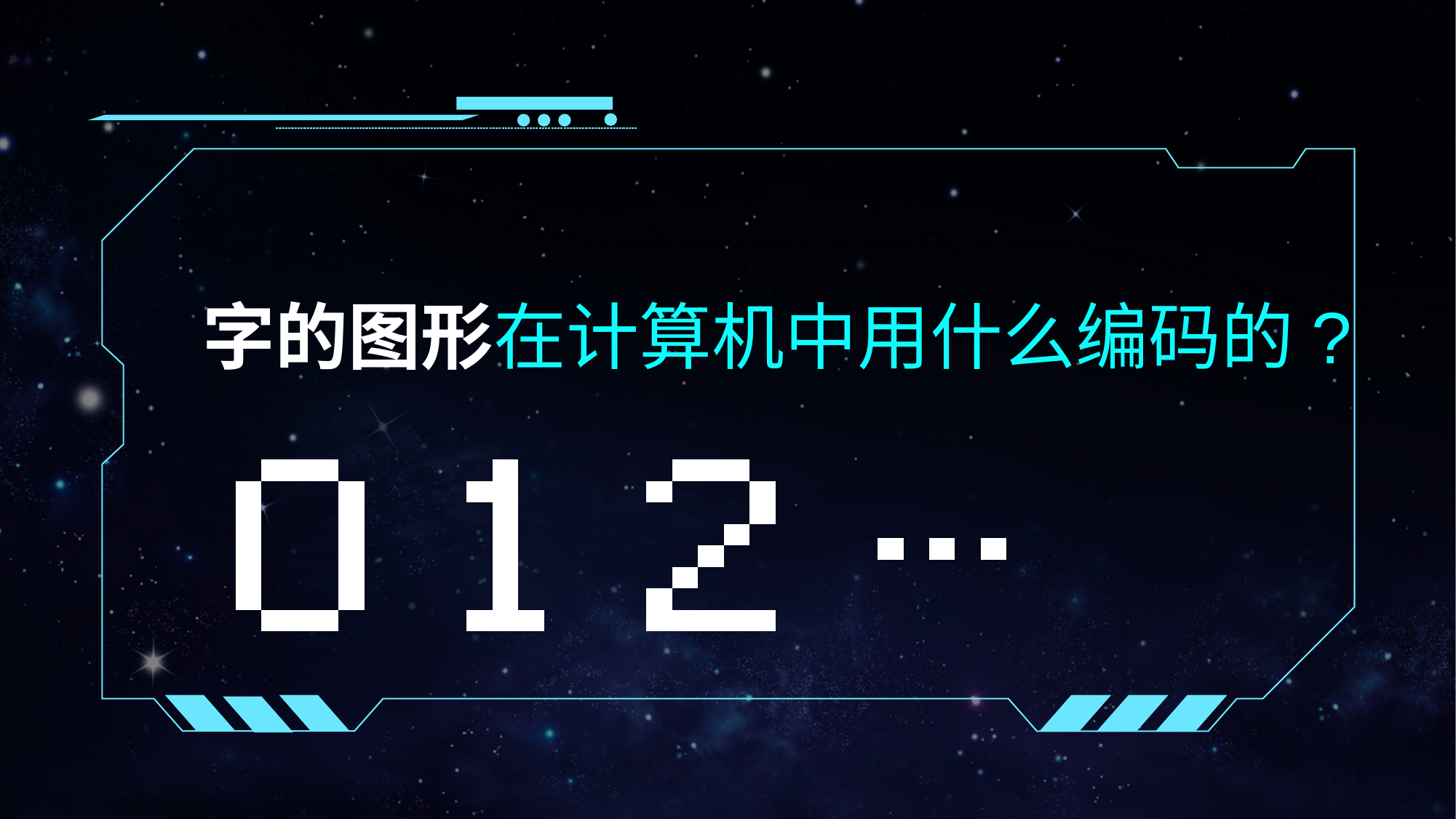

字的图形在计算机中用什么编码的?
|  |  |  |  |  |
| --- | --- | --- | --- | --- |
|  |  |  |  |  |
|  |  |  |  |  |
|  |  |  |  |  |
|  |  |  |  |  |
|  |  |  |  |  |
|  |  |  |  |  |
|  |  |  |  |  |
|  |  |  |
| --- | --- | --- |
|  |  |  |
|  |  |  |
|  |  |  |
|  |  |  |
|  |  |  |
|  |  |  |
|  |  |  |
|  |  |  |  |  |
| --- | --- | --- | --- | --- |
|  |  |  |  |  |
|  |  |  |  |  |
|  |  |  |  |  |
|  |  |  |  |  |
|  |  |  |  |  |
|  |  |  |  |  |
|  |  |  |  |  |
|  |  |  |  |  |
| --- | --- | --- | --- | --- |